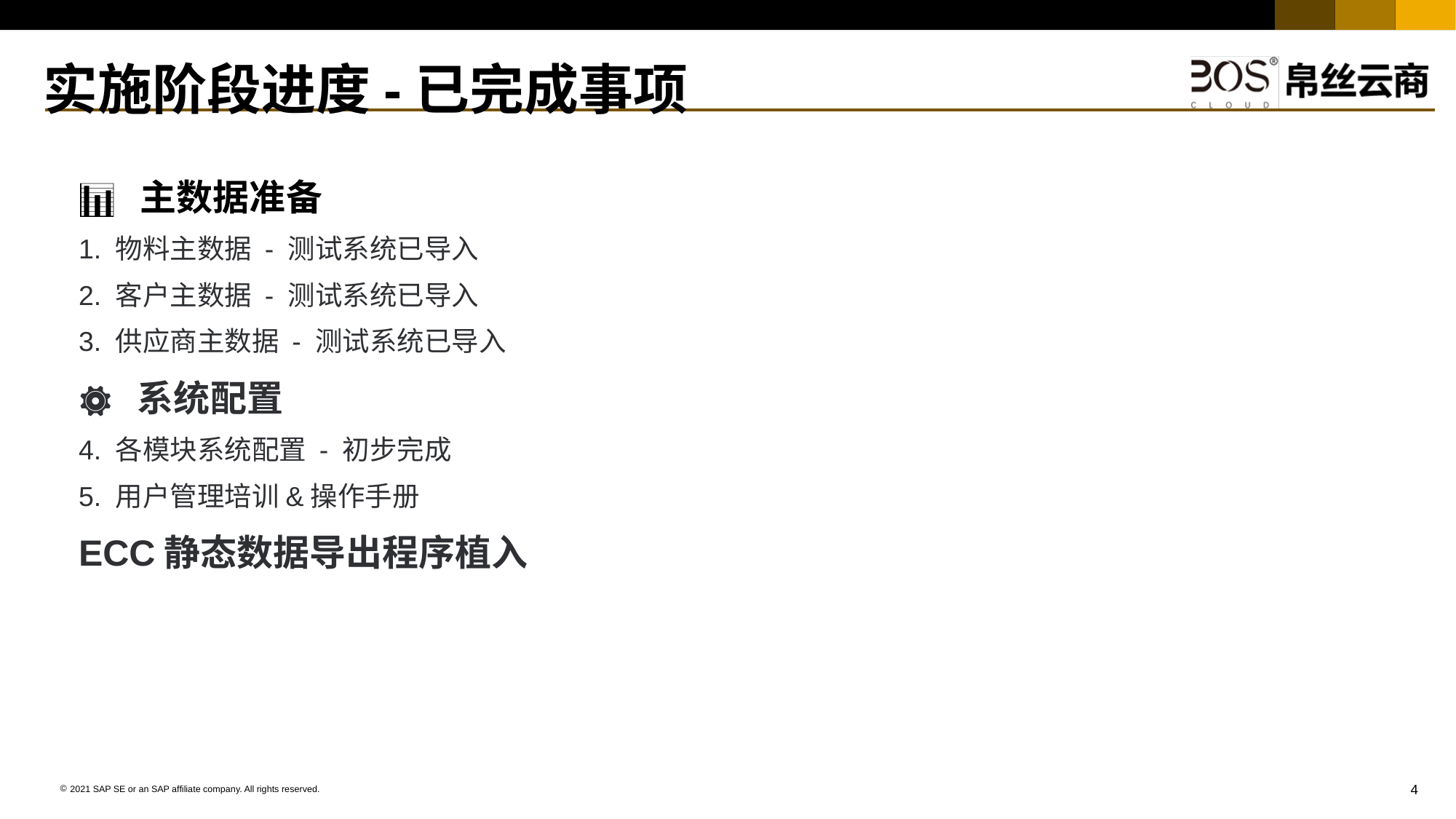

# 实施阶段进度-已完成事项
📊  主数据准备
1. 物料主数据 - 测试系统已导入
2. 客户主数据 - 测试系统已导入
3. 供应商主数据 - 测试系统已导入
⚙  系统配置
4. 各模块系统配置 - 初步完成
5. 用户管理培训&操作手册
ECC静态数据导出程序植入